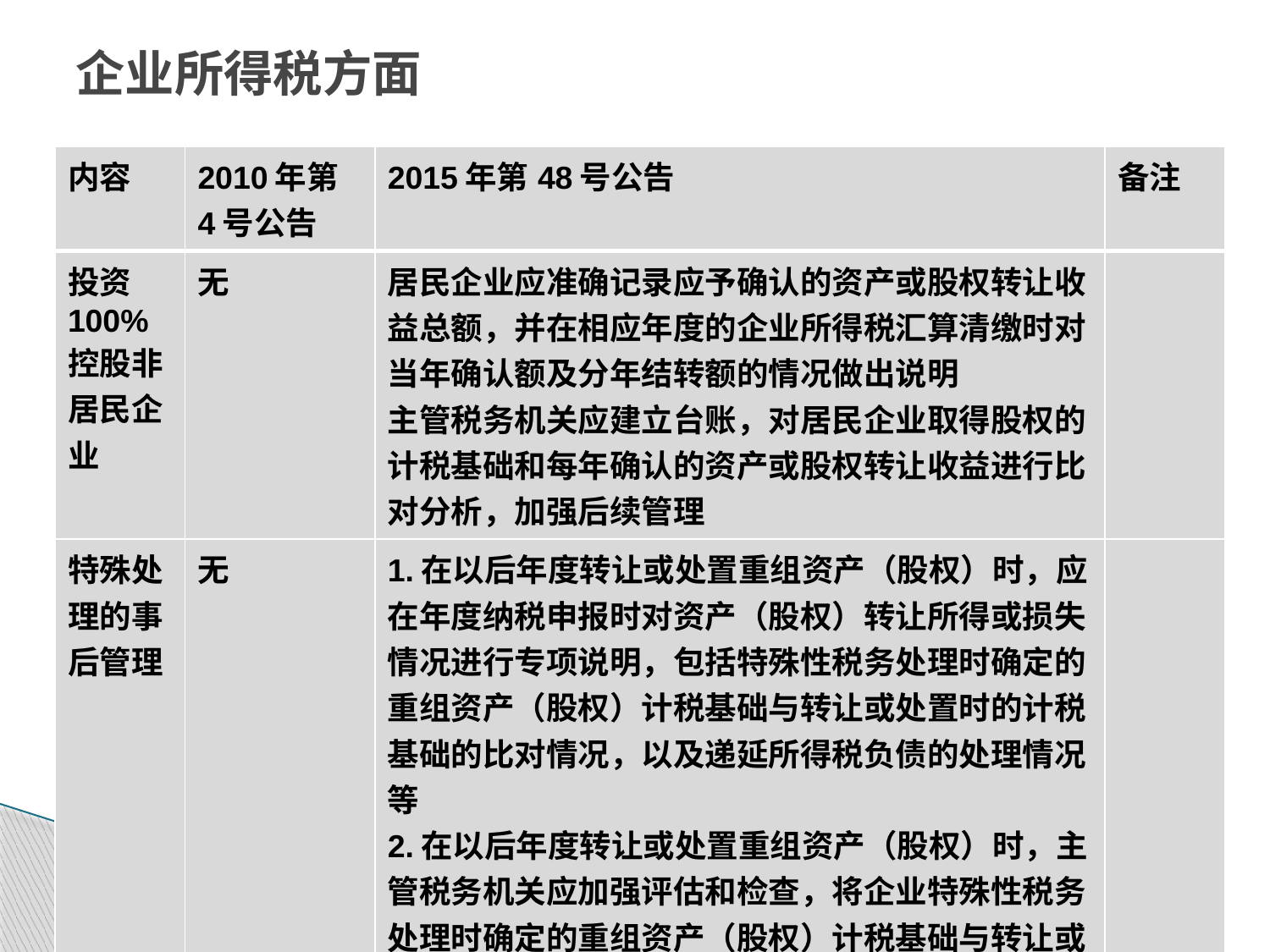

# 企业所得税方面

| 内容 | 2010年第4号公告 | 2015年第48号公告 | 备注 |
| --- | --- | --- | --- |
| 投资100%控股非居民企业 | 无 | 居民企业应准确记录应予确认的资产或股权转让收益总额，并在相应年度的企业所得税汇算清缴时对当年确认额及分年结转额的情况做出说明 主管税务机关应建立台账，对居民企业取得股权的计税基础和每年确认的资产或股权转让收益进行比对分析，加强后续管理 |  |
| 特殊处理的事后管理 | 无 | 1.在以后年度转让或处置重组资产（股权）时，应在年度纳税申报时对资产（股权）转让所得或损失情况进行专项说明，包括特殊性税务处理时确定的重组资产（股权）计税基础与转让或处置时的计税基础的比对情况，以及递延所得税负债的处理情况等 2.在以后年度转让或处置重组资产（股权）时，主管税务机关应加强评估和检查，将企业特殊性税务处理时确定的重组资产（股权）计税基础与转让或处置时的计税基础及相关的年度纳税申报表比对，发现问题的，应依法进行调整 |  |